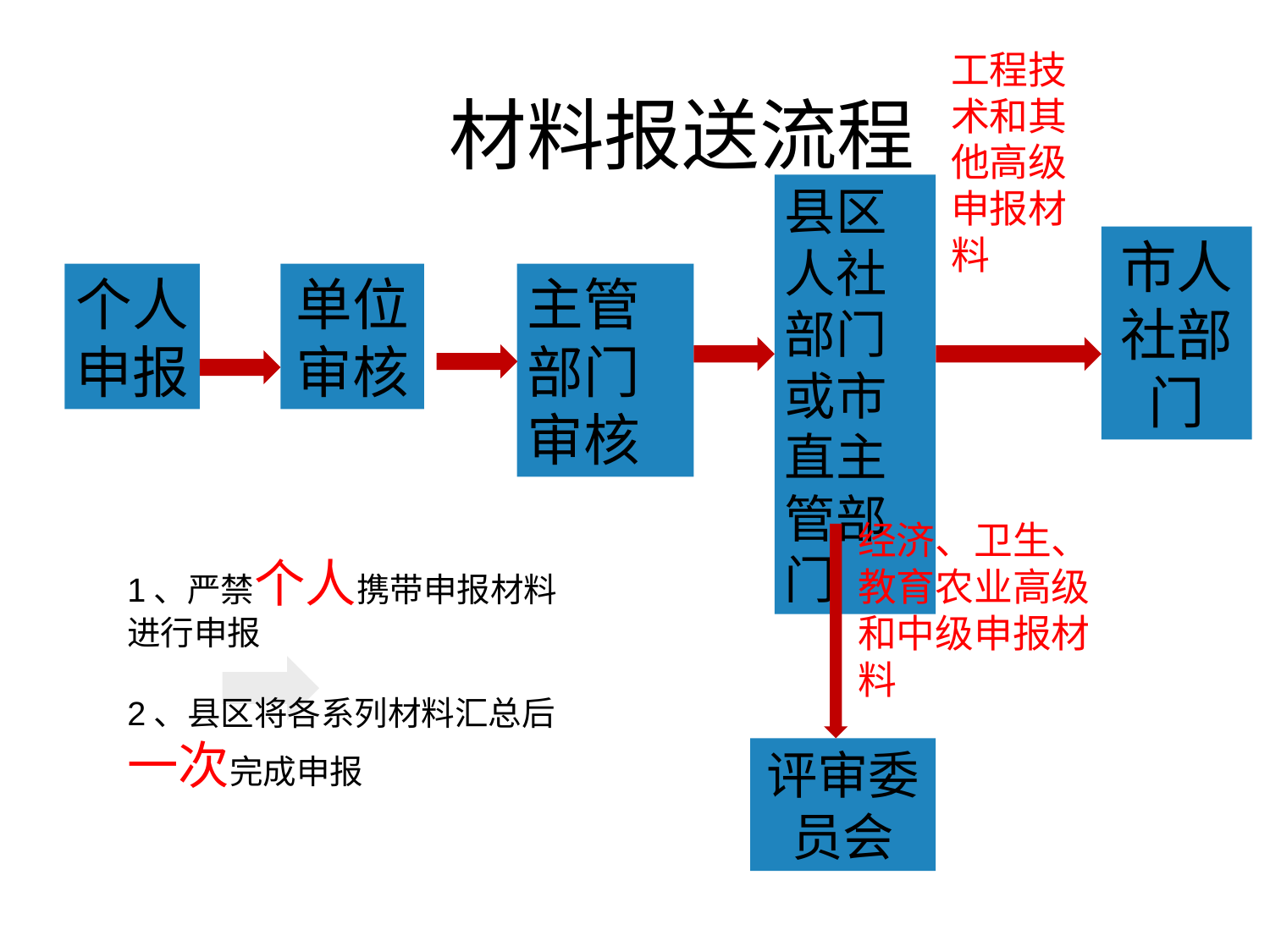

工程技术和其他高级申报材料
# 材料报送流程
县区人社部门或市直主管部门
市人社部门
个人申报
单位审核
主管部门审核

经济、卫生、教育农业高级和中级申报材料
1、严禁个人携带申报材料进行申报

2、县区将各系列材料汇总后一次完成申报

评审委员会